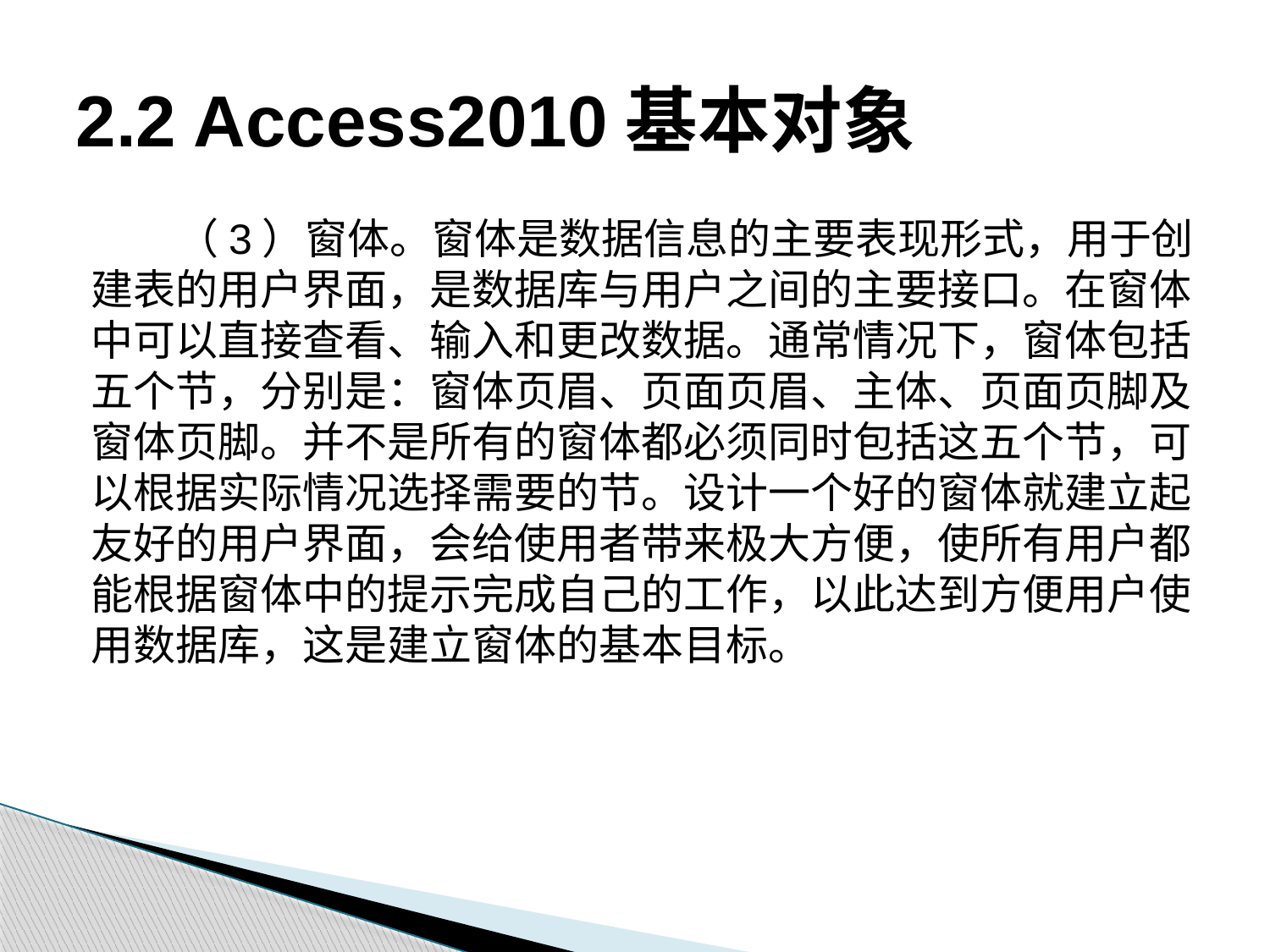

# 2.2 Access2010基本对象
（3）窗体。窗体是数据信息的主要表现形式，用于创建表的用户界面，是数据库与用户之间的主要接口。在窗体中可以直接查看、输入和更改数据。通常情况下，窗体包括五个节，分别是：窗体页眉、页面页眉、主体、页面页脚及窗体页脚。并不是所有的窗体都必须同时包括这五个节，可以根据实际情况选择需要的节。设计一个好的窗体就建立起友好的用户界面，会给使用者带来极大方便，使所有用户都能根据窗体中的提示完成自己的工作，以此达到方便用户使用数据库，这是建立窗体的基本目标。